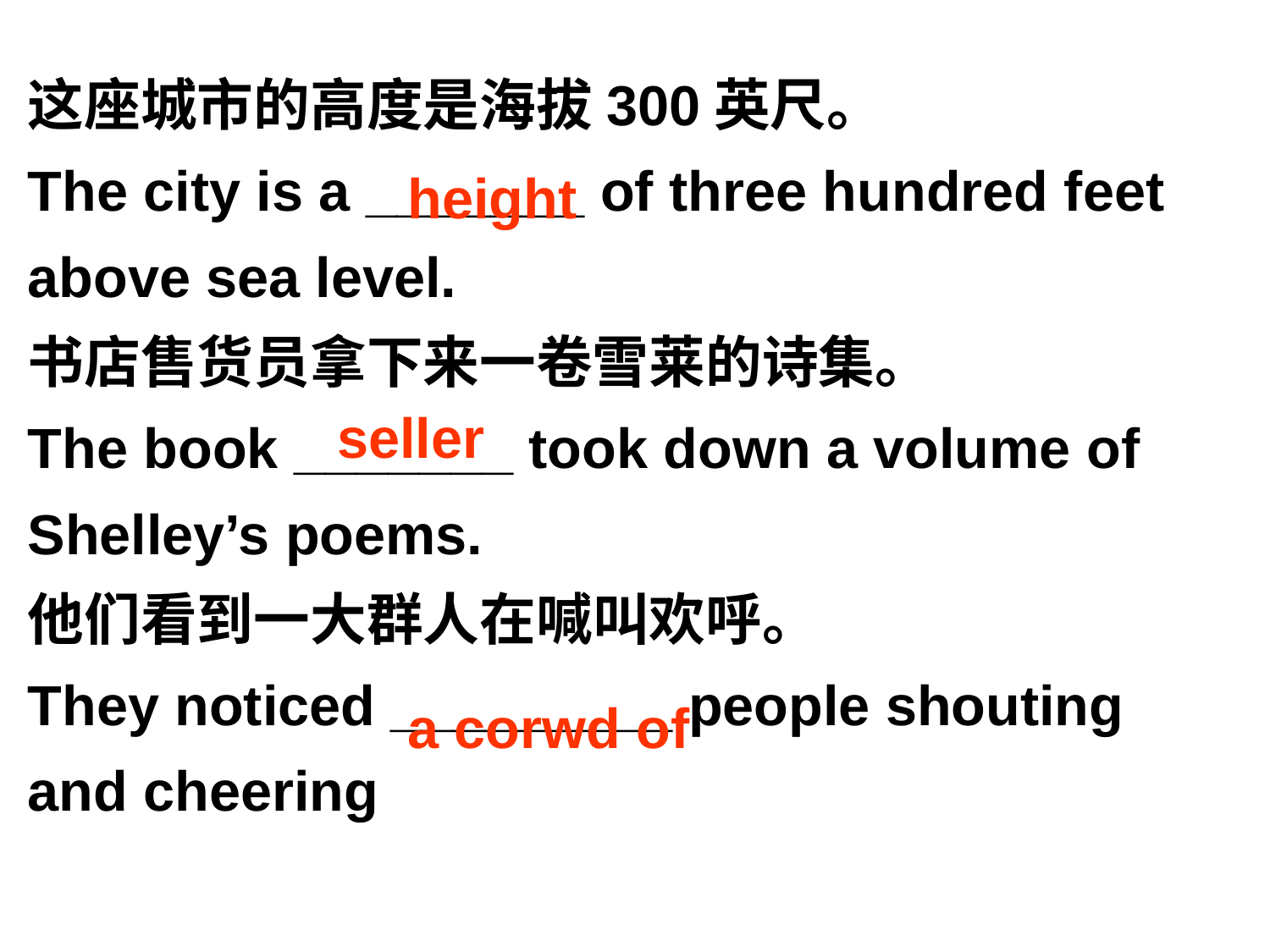

这座城市的高度是海拔300英尺。
The city is a _______ of three hundred feet
above sea level.
书店售货员拿下来一卷雪莱的诗集。
The book _______ took down a volume of
Shelley’s poems.
他们看到一大群人在喊叫欢呼。
They noticed _________ people shouting
and cheering
height
seller
a corwd of